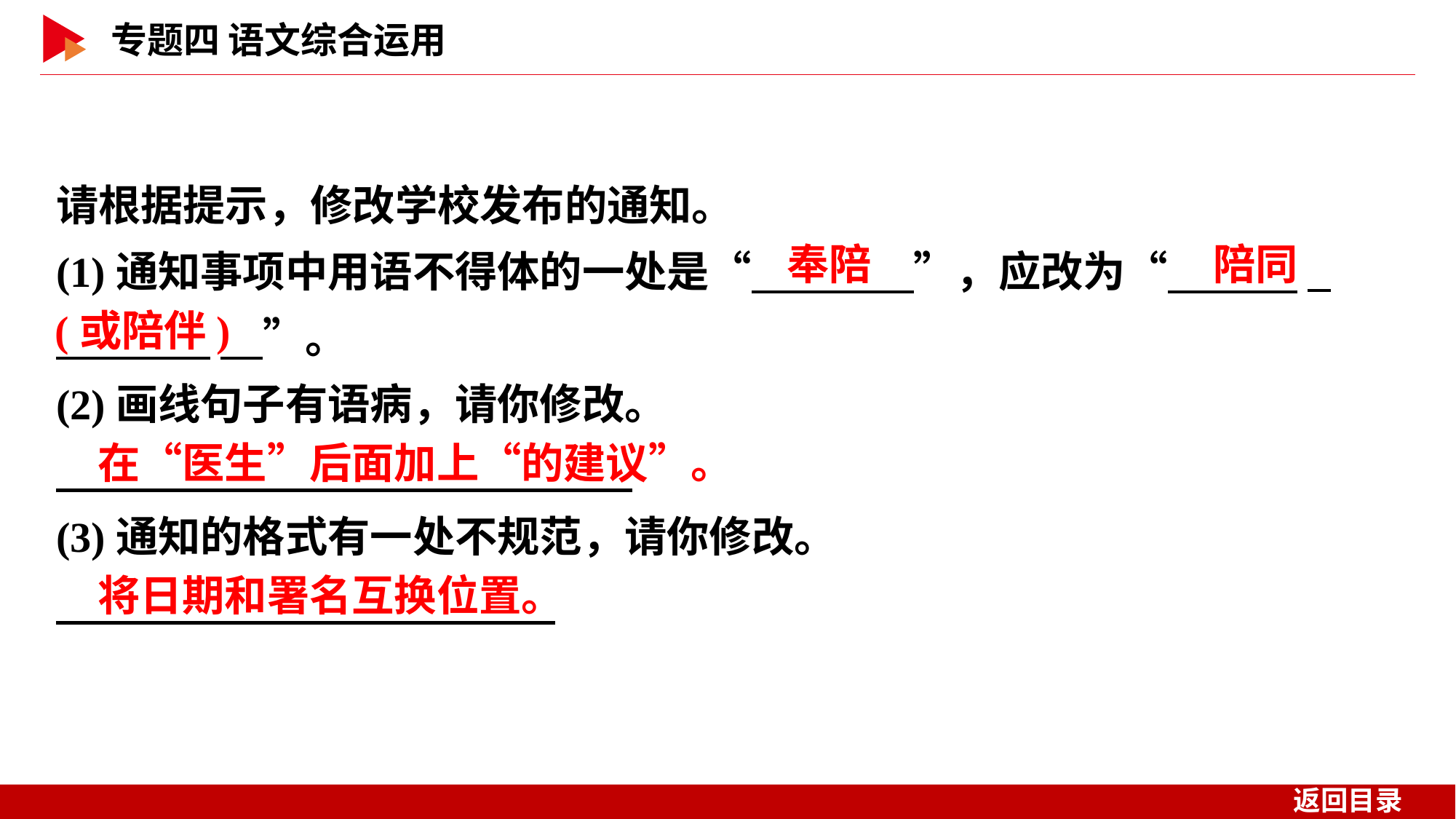

请根据提示，修改学校发布的通知。
(1)通知事项中用语不得体的一处是“　        　”，应改为“　         _
                　”。
(2)画线句子有语病，请你修改。

(3)通知的格式有一处不规范，请你修改。

奉陪
陪同
(或陪伴)
在“医生”后面加上“的建议”。
将日期和署名互换位置。